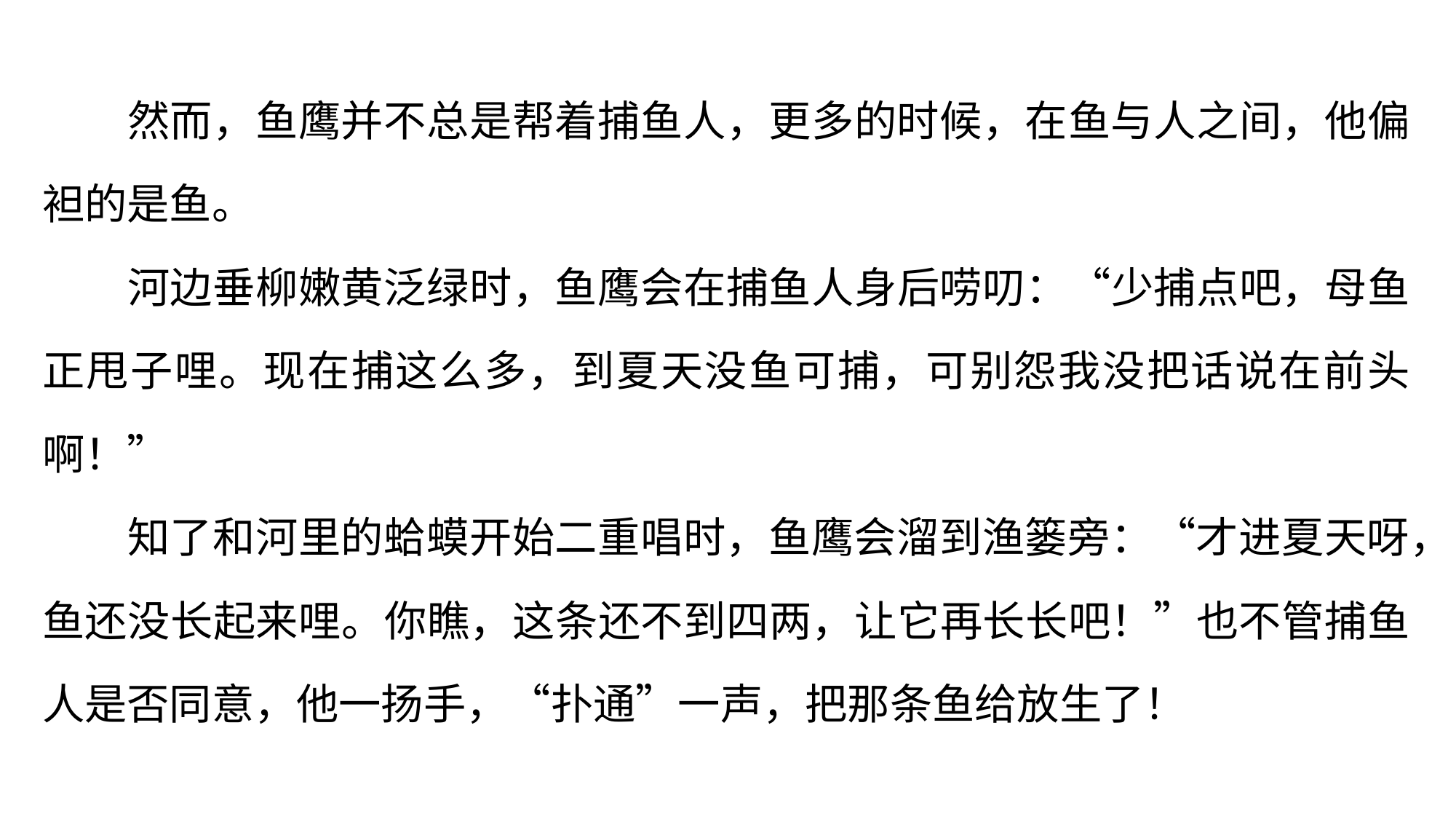

然而，鱼鹰并不总是帮着捕鱼人，更多的时候，在鱼与人之间，他偏袒的是鱼。
河边垂柳嫩黄泛绿时，鱼鹰会在捕鱼人身后唠叨：“少捕点吧，母鱼正甩子哩。现在捕这么多，到夏天没鱼可捕，可别怨我没把话说在前头啊！”
知了和河里的蛤蟆开始二重唱时，鱼鹰会溜到渔篓旁：“才进夏天呀，鱼还没长起来哩。你瞧，这条还不到四两，让它再长长吧！”也不管捕鱼人是否同意，他一扬手，“扑通”一声，把那条鱼给放生了！